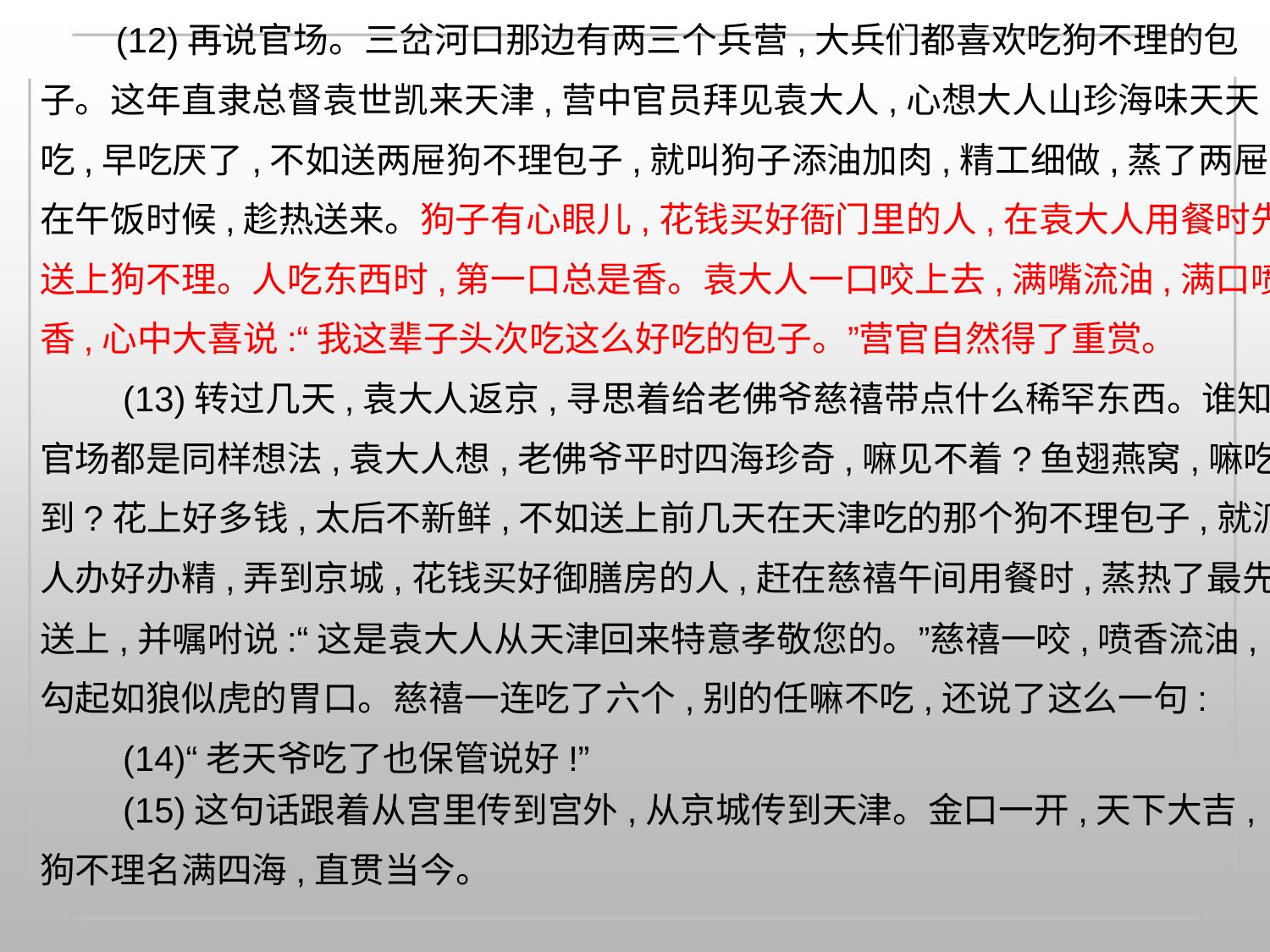

(12)再说官场。三岔河口那边有两三个兵营,大兵们都喜欢吃狗不理的包
子。这年直隶总督袁世凯来天津,营中官员拜见袁大人,心想大人山珍海味天天
吃,早吃厌了,不如送两屉狗不理包子,就叫狗子添油加肉,精工细做,蒸了两屉,赶
在午饭时候,趁热送来。狗子有心眼儿,花钱买好衙门里的人,在袁大人用餐时先
送上狗不理。人吃东西时,第一口总是香。袁大人一口咬上去,满嘴流油,满口喷
香,心中大喜说:“我这辈子头次吃这么好吃的包子。”营官自然得了重赏。
(13)转过几天,袁大人返京,寻思着给老佛爷慈禧带点什么稀罕东西。谁知
官场都是同样想法,袁大人想,老佛爷平时四海珍奇,嘛见不着?鱼翅燕窝,嘛吃不
到?花上好多钱,太后不新鲜,不如送上前几天在天津吃的那个狗不理包子,就派
人办好办精,弄到京城,花钱买好御膳房的人,赶在慈禧午间用餐时,蒸热了最先
送上,并嘱咐说:“这是袁大人从天津回来特意孝敬您的。”慈禧一咬,喷香流油,
勾起如狼似虎的胃口。慈禧一连吃了六个,别的任嘛不吃,还说了这么一句:
(14)“老天爷吃了也保管说好!”
(15)这句话跟着从宫里传到宫外,从京城传到天津。金口一开,天下大吉,
狗不理名满四海,直贯当今。